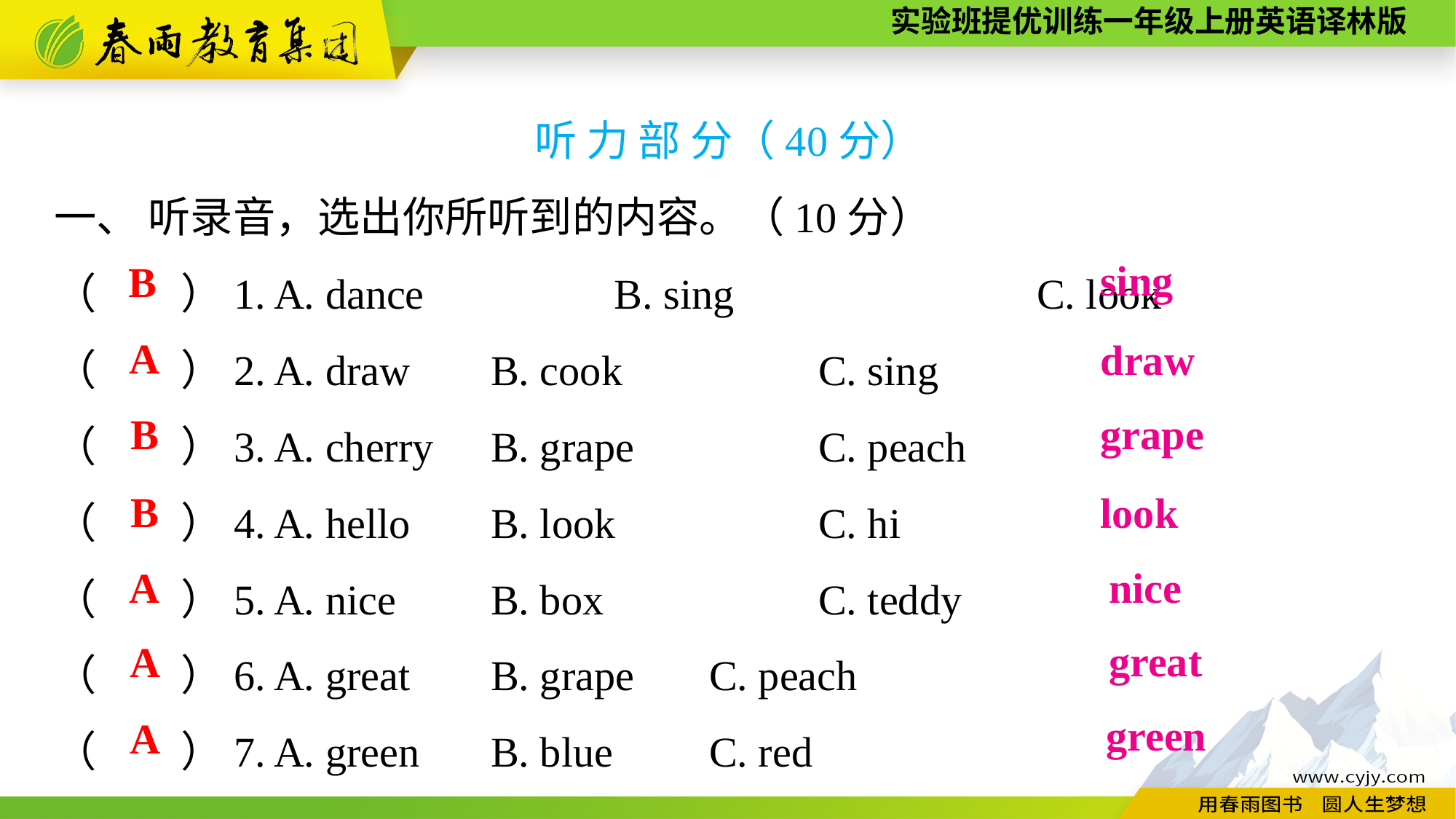

听 力 部 分（40分）
一、 听录音，选出你所听到的内容。（10分）
（　　）1. A. dance　　　　B. sing　　　　　	C. look
（　　）2. A. draw	B. cook		C. sing
（　　）3. A. cherry	B. grape		C. peach
（　　）4. A. hello	B. look		C. hi
（　　）5. A. nice	B. box		C. teddy
（　　）6. A. great	B. grape	C. peach
（　　）7. A. green	B. blue	C. red
sing
B
A
draw
grape
B
B
look
nice
 A
great
 A
 green
A